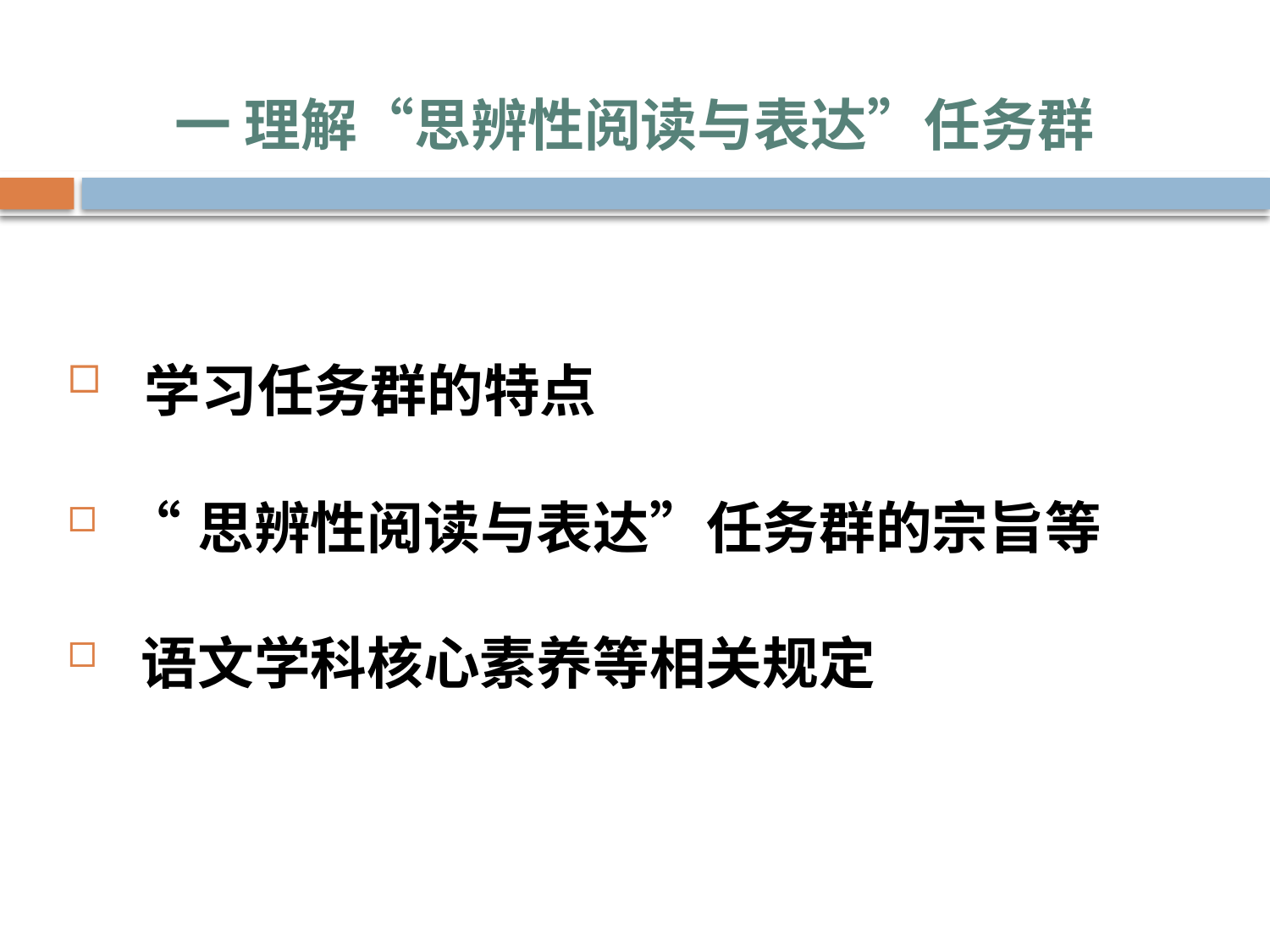

# 一 理解“思辨性阅读与表达”任务群
 学习任务群的特点
 “思辨性阅读与表达”任务群的宗旨等
 语文学科核心素养等相关规定